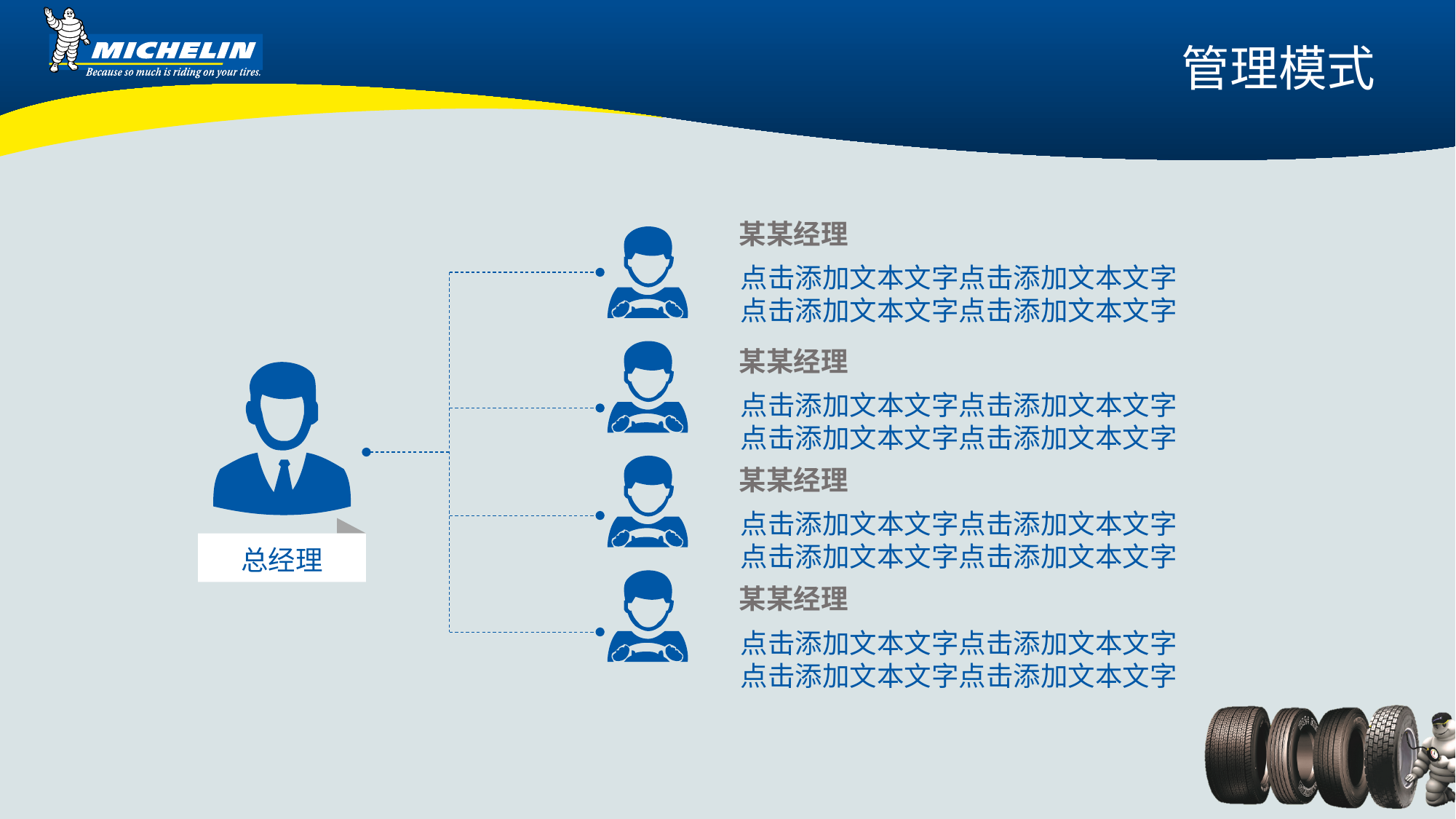

管理模式
某某经理

点击添加文本文字点击添加文本文字
点击添加文本文字点击添加文本文字
某某经理

点击添加文本文字点击添加文本文字
点击添加文本文字点击添加文本文字

某某经理
点击添加文本文字点击添加文本文字
点击添加文本文字点击添加文本文字

总经理

某某经理
点击添加文本文字点击添加文本文字
点击添加文本文字点击添加文本文字